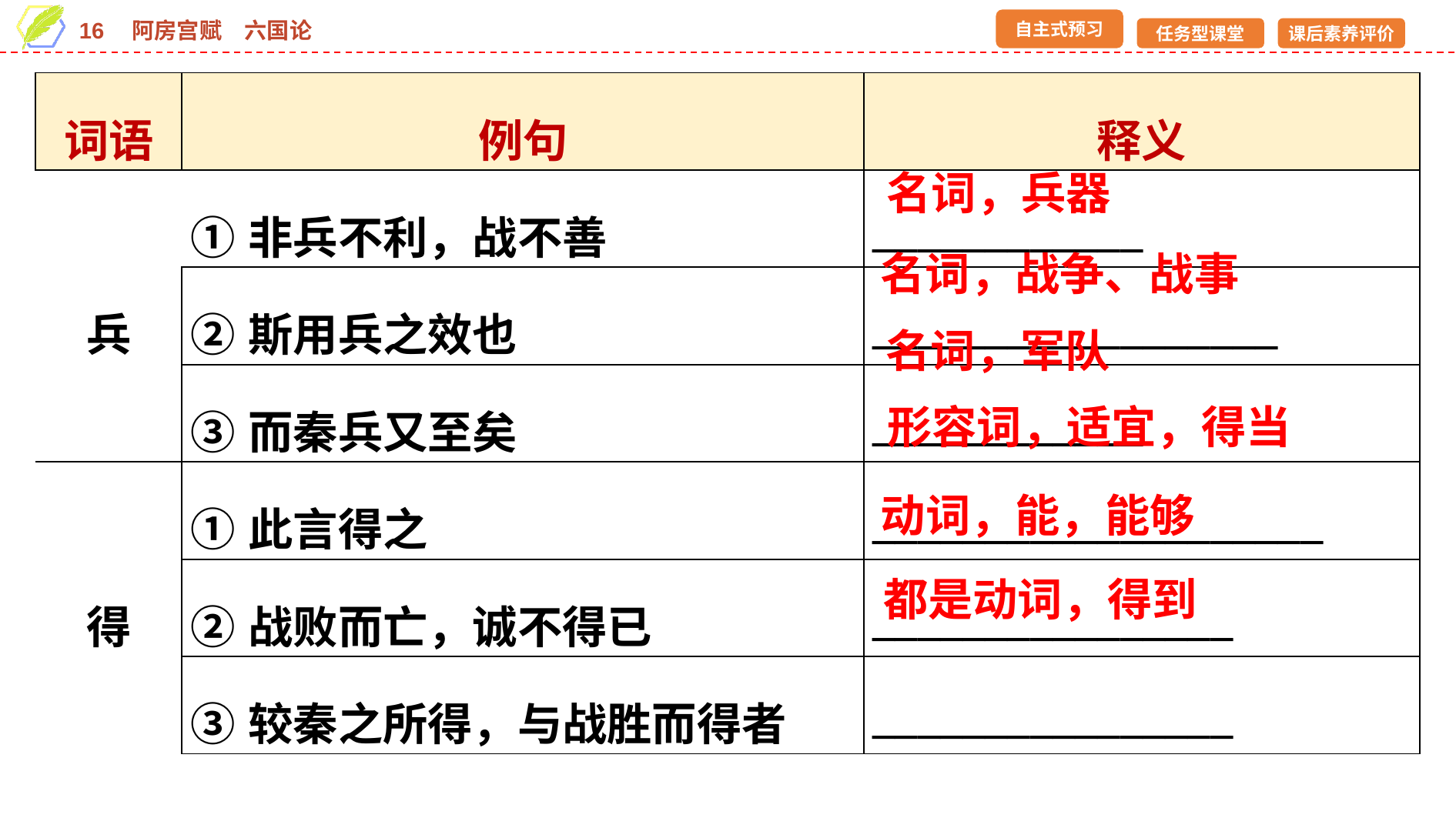

| 词语 | 例句 | 释义 |
| --- | --- | --- |
| 兵 | ①非兵不利，战不善 | \_\_\_\_\_\_\_\_\_\_\_\_ |
|  | ②斯用兵之效也 | \_\_\_\_\_\_\_\_\_\_\_\_\_\_\_\_\_\_ |
|  | ③而秦兵又至矣 | \_\_\_\_\_\_\_\_\_\_\_\_ |
| 得 | ①此言得之 | \_\_\_\_\_\_\_\_\_\_\_\_\_\_\_\_\_\_\_\_ |
|  | ②战败而亡，诚不得已 | \_\_\_\_\_\_\_\_\_\_\_\_\_\_\_\_ |
|  | ③较秦之所得，与战胜而得者 | \_\_\_\_\_\_\_\_\_\_\_\_\_\_\_\_ |
名词，兵器
名词，战争、战事
名词，军队
形容词，适宜，得当
动词，能，能够
都是动词，得到